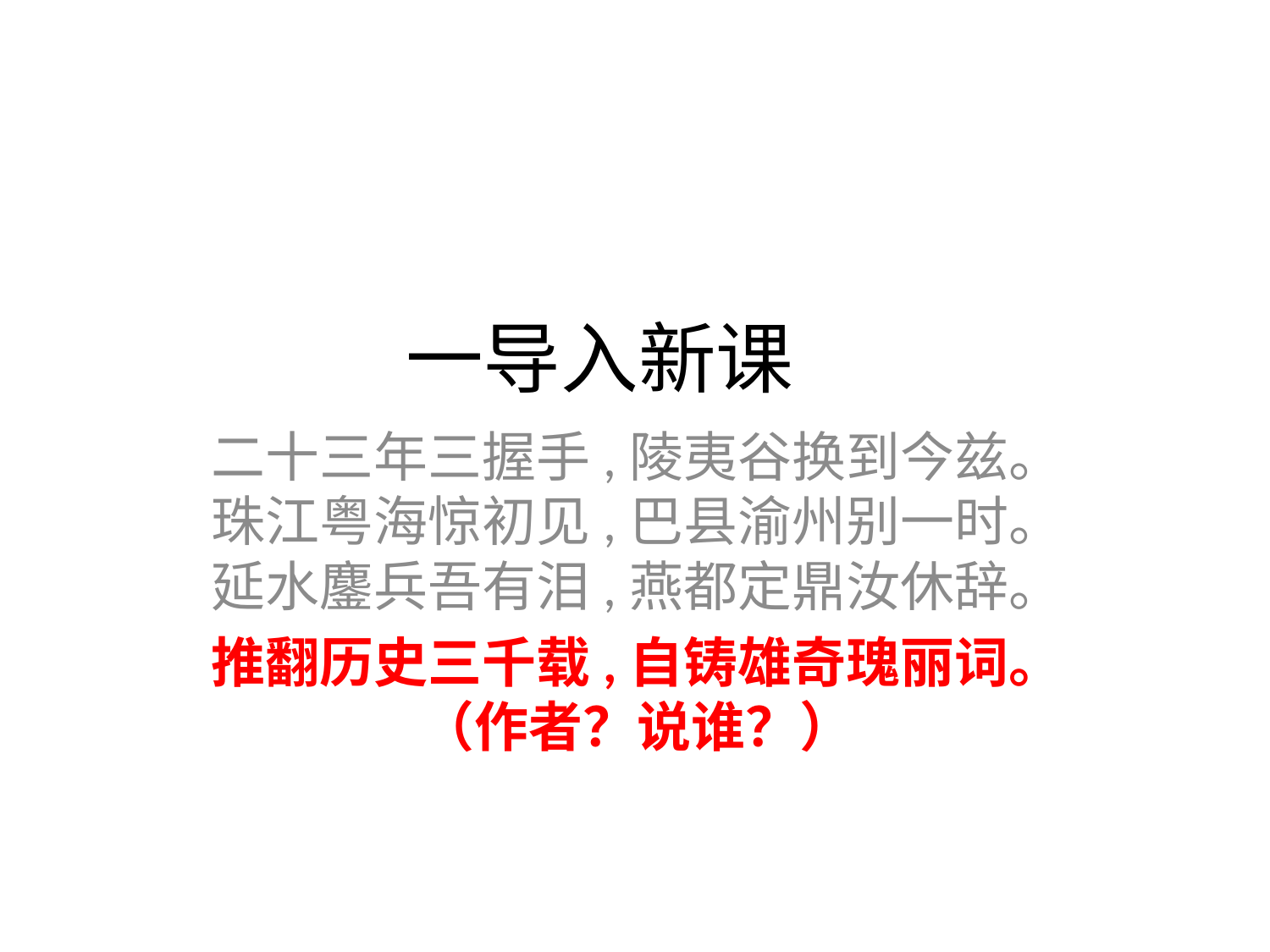

# 一导入新课
二十三年三握手,陵夷谷换到今兹。珠江粤海惊初见,巴县渝州别一时。延水鏖兵吾有泪,燕都定鼎汝休辞。
推翻历史三千载,自铸雄奇瑰丽词。
（作者？说谁？）